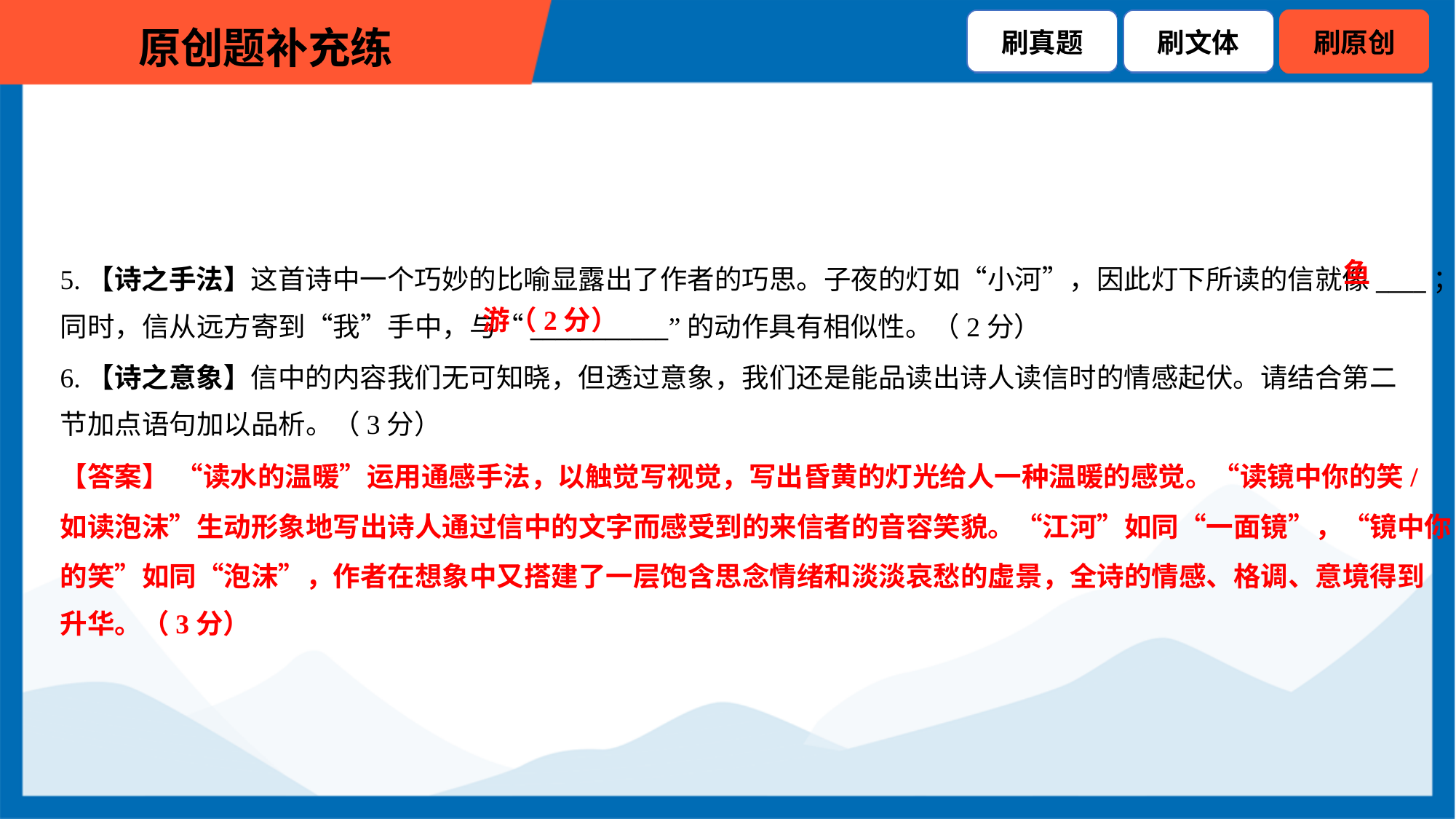

鱼
5.【诗之手法】这首诗中一个巧妙的比喻显露出了作者的巧思。子夜的灯如“小河”，因此灯下所读的信就像____；
同时，信从远方寄到“我”手中，与“___________”的动作具有相似性。（2分）
游（2分）
6.【诗之意象】信中的内容我们无可知晓，但透过意象，我们还是能品读出诗人读信时的情感起伏。请结合第二
节加点语句加以品析。（3分）
【答案】 “读水的温暖”运用通感手法，以触觉写视觉，写出昏黄的灯光给人一种温暖的感觉。“读镜中你的笑/
如读泡沫”生动形象地写出诗人通过信中的文字而感受到的来信者的音容笑貌。“江河”如同“一面镜”，“镜中你
的笑”如同“泡沫”，作者在想象中又搭建了一层饱含思念情绪和淡淡哀愁的虚景，全诗的情感、格调、意境得到
升华。（3分）